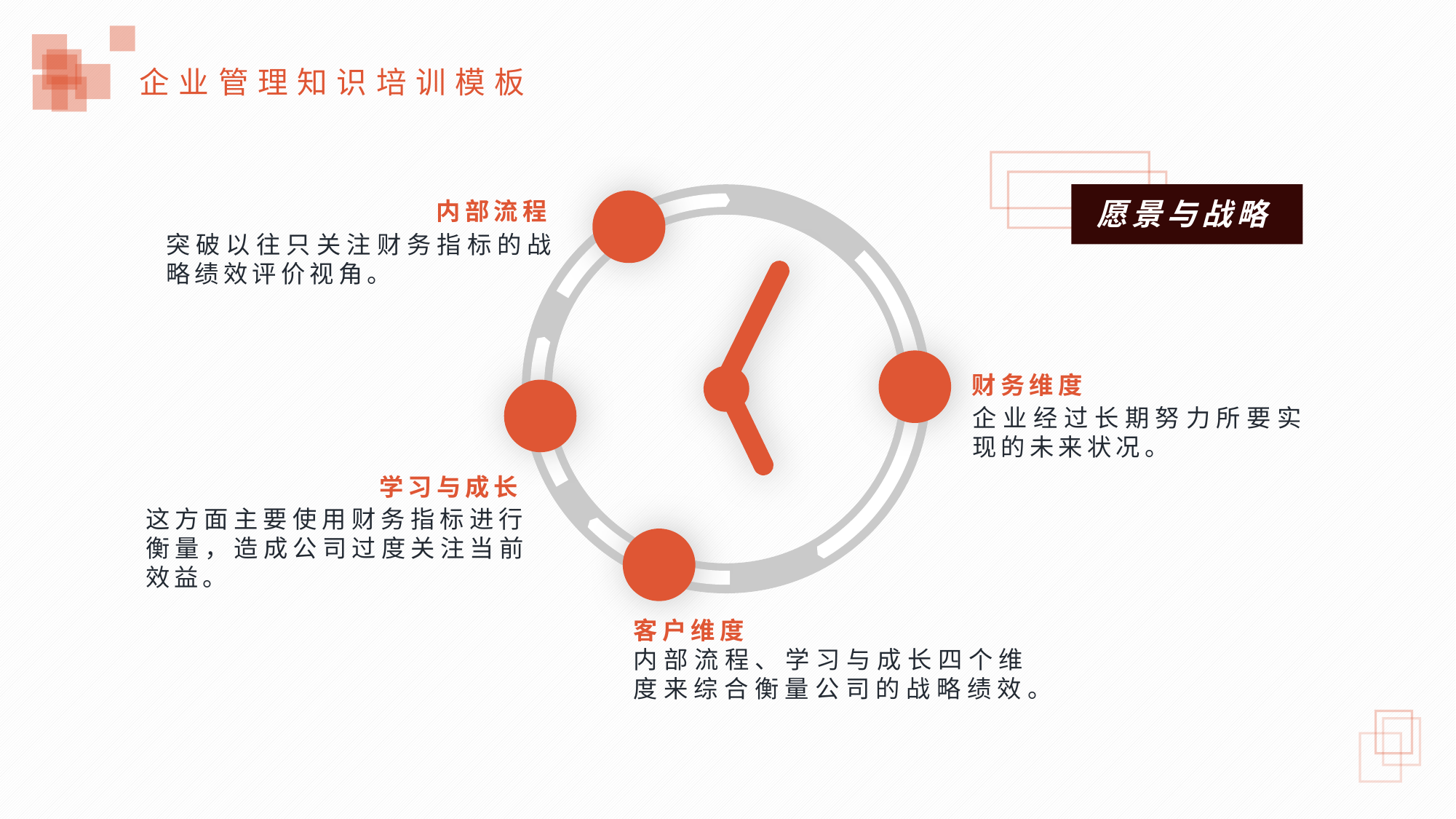

愿景与战略
内部流程
突破以往只关注财务指标的战略绩效评价视角。
财务维度
企业经过长期努力所要实现的未来状况。
学习与成长
这方面主要使用财务指标进行衡量，造成公司过度关注当前效益。
客户维度
内部流程、学习与成长四个维度来综合衡量公司的战略绩效。